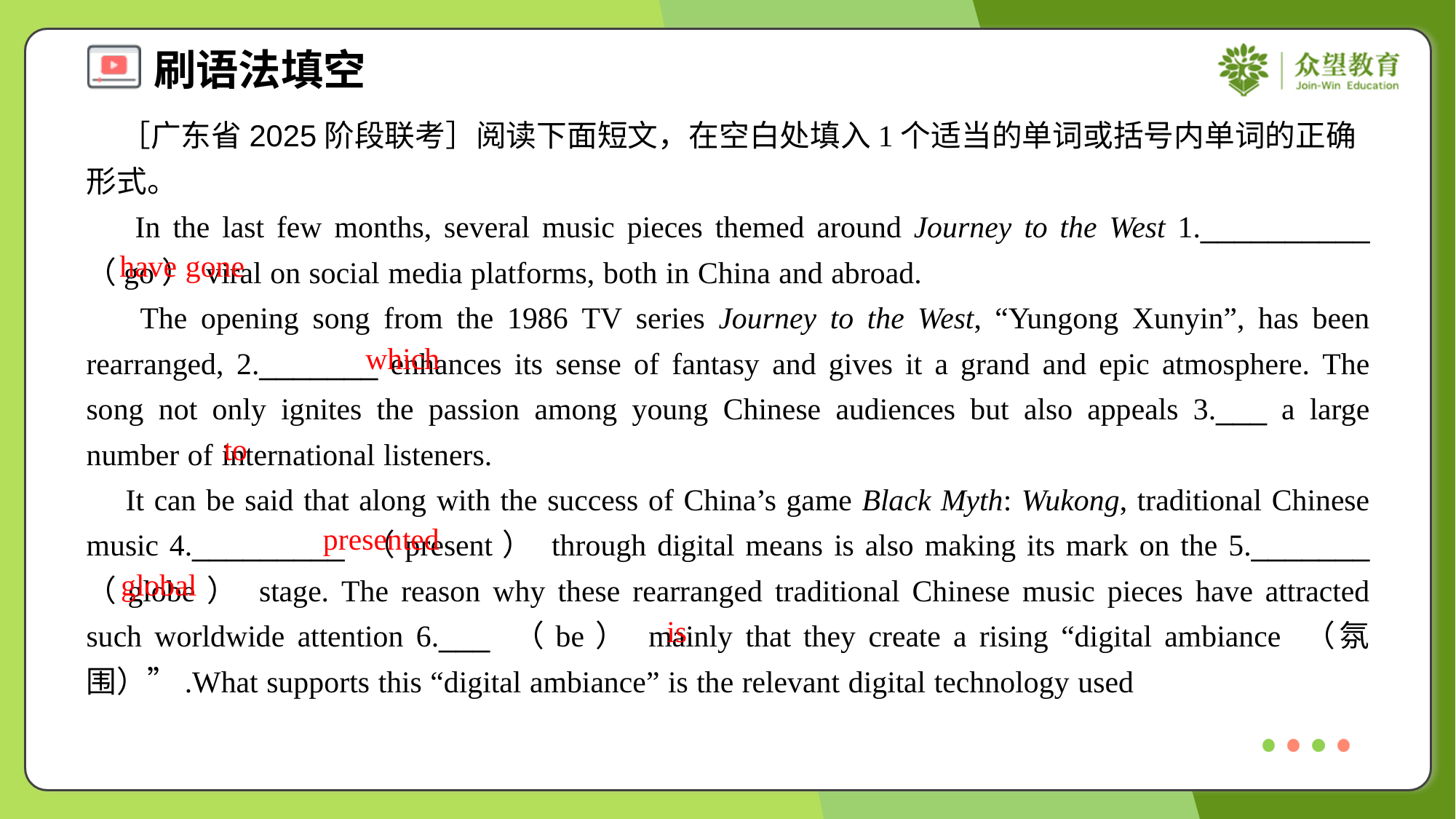

［广东省2025阶段联考］阅读下面短文，在空白处填入1个适当的单词或括号内单词的正确形式。
    In the last few months, several music pieces themed around Journey to the West 1.__________ （go） viral on social media platforms, both in China and abroad.
    The opening song from the 1986 TV series Journey to the West, “Yungong Xunyin”, has been rearranged, 2._______ enhances its sense of fantasy and gives it a grand and epic atmosphere. The song not only ignites the passion among young Chinese audiences but also appeals 3.___ a large number of international listeners.
    It can be said that along with the success of China’s game Black Myth: Wukong, traditional Chinese music 4._________ （present） through digital means is also making its mark on the 5._______ （globe） stage. The reason why these rearranged traditional Chinese music pieces have attracted such worldwide attention 6.___ （be） mainly that they create a rising “digital ambiance （氛围）”.What supports this “digital ambiance” is the relevant digital technology used
have gone
which
to
presented
global
is